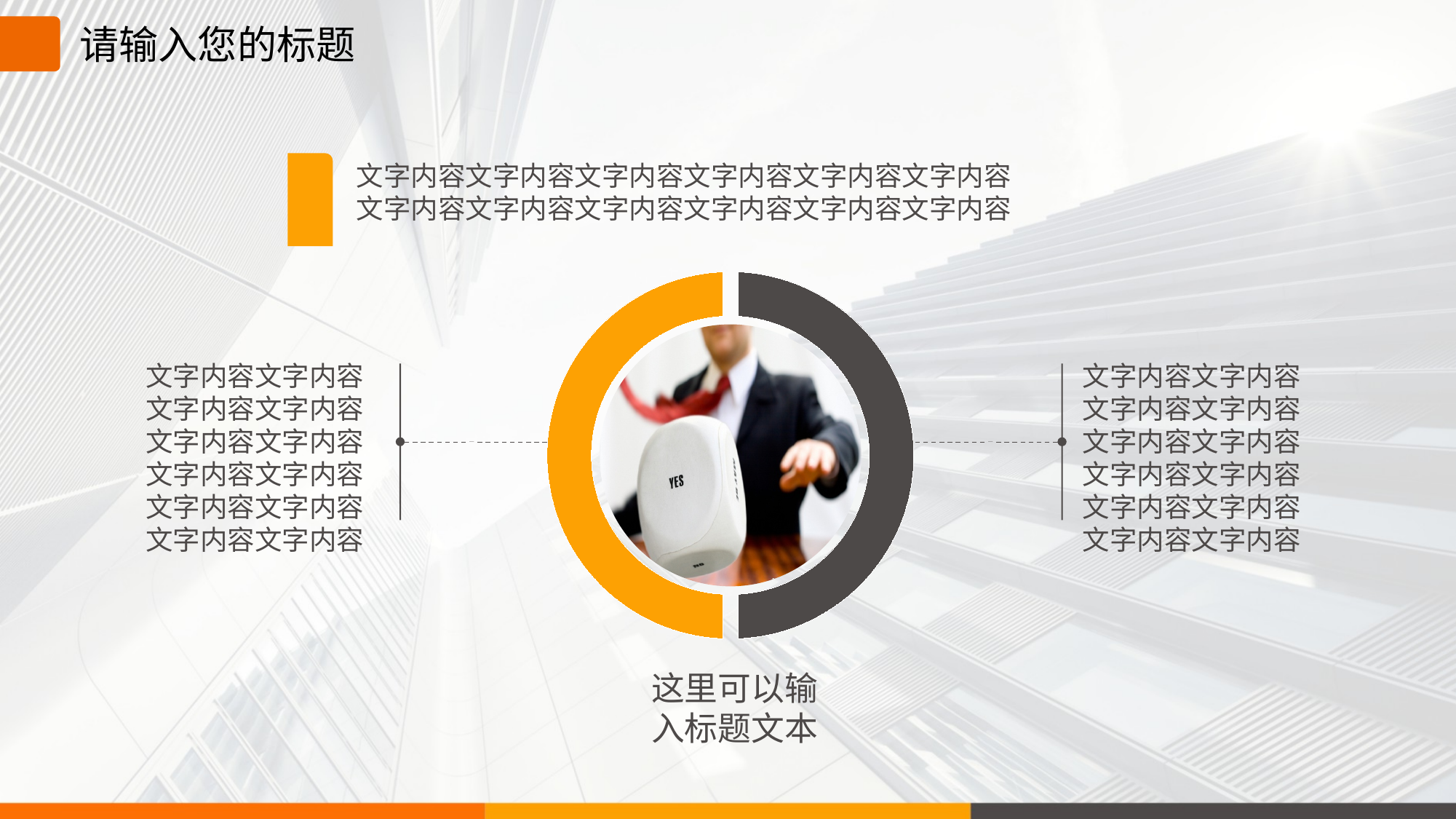

请输入您的标题

文字内容文字内容文字内容文字内容文字内容文字内容文字内容文字内容文字内容文字内容文字内容文字内容

文字内容文字内容文字内容文字内容文字内容文字内容文字内容文字内容文字内容文字内容文字内容文字内容
文字内容文字内容文字内容文字内容文字内容文字内容文字内容文字内容文字内容文字内容文字内容文字内容

这里可以输入标题文本